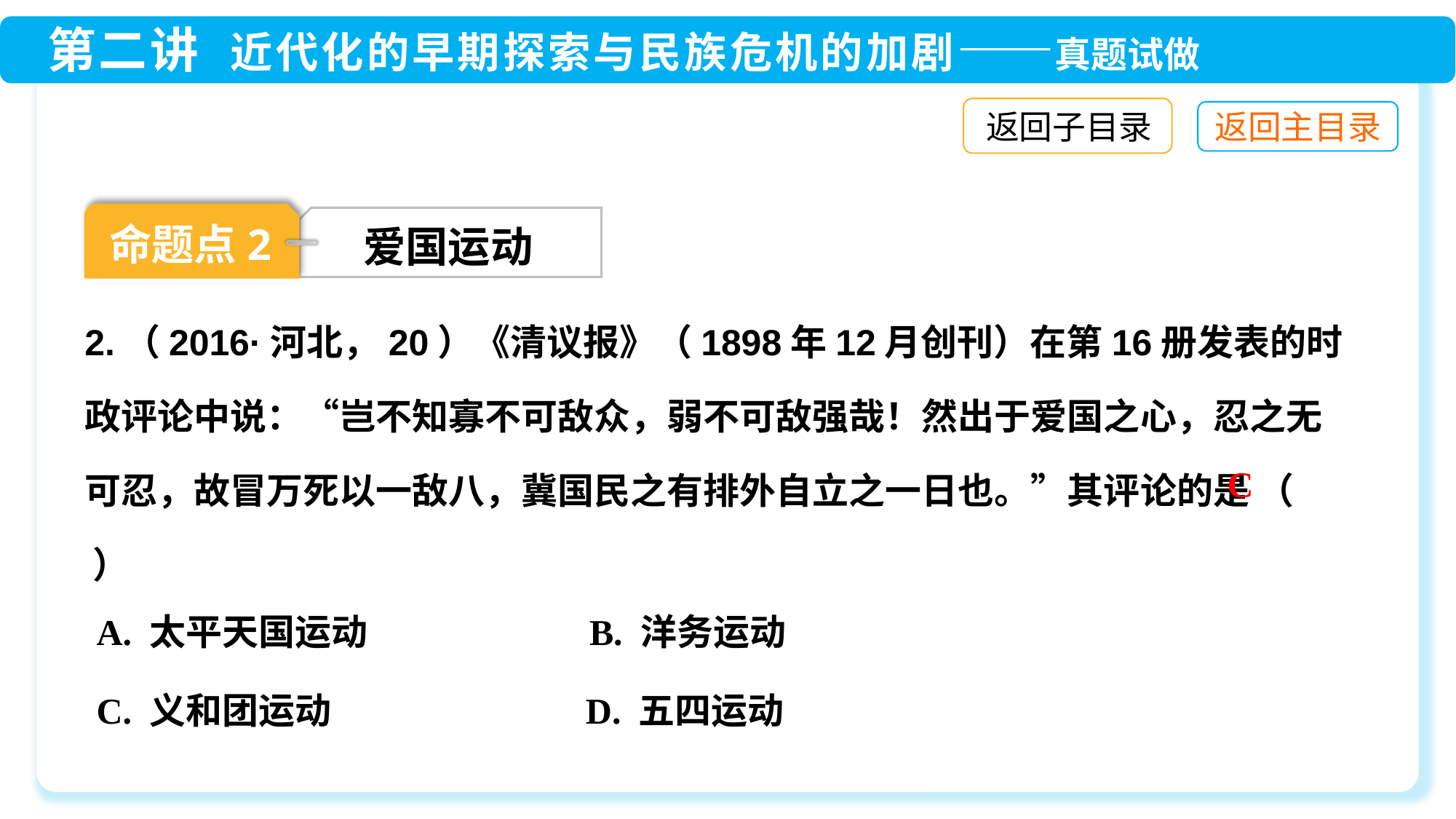

返回子目录

命题点2
爱国运动

2.（2016·河北，20）《清议报》（1898年12月创刊）在第16册发表的时政评论中说：“岂不知寡不可敌众，弱不可敌强哉！然出于爱国之心，忍之无可忍，故冒万死以一敌八，冀国民之有排外自立之一日也。”其评论的是 （    ）
C
A. 太平天国运动                          B. 洋务运动
C. 义和团运动                              D. 五四运动